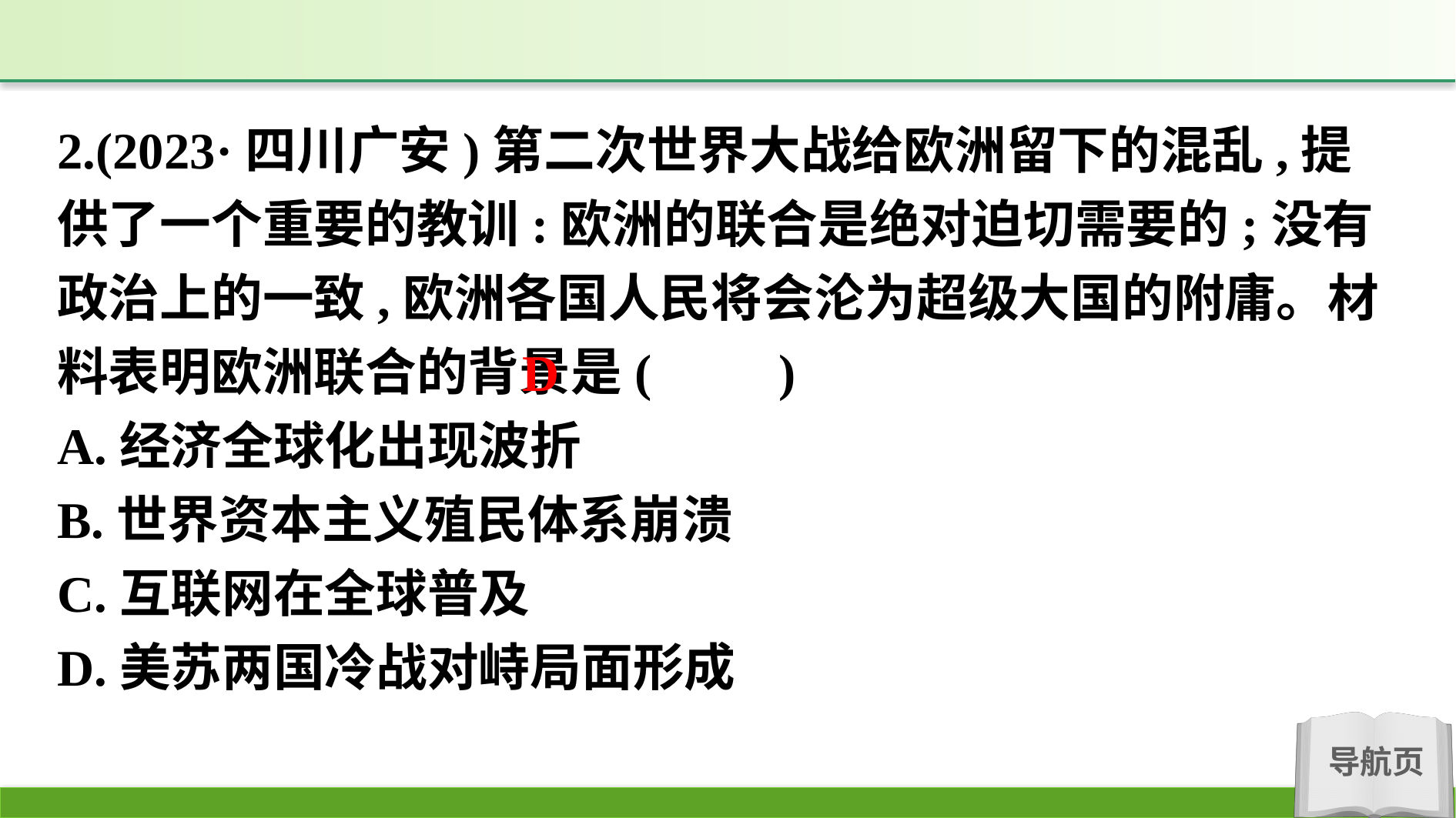

2.(2023·四川广安)第二次世界大战给欧洲留下的混乱,提供了一个重要的教训:欧洲的联合是绝对迫切需要的;没有政治上的一致,欧洲各国人民将会沦为超级大国的附庸。材料表明欧洲联合的背景是(　　)
A.经济全球化出现波折
B.世界资本主义殖民体系崩溃
C.互联网在全球普及
D.美苏两国冷战对峙局面形成
D